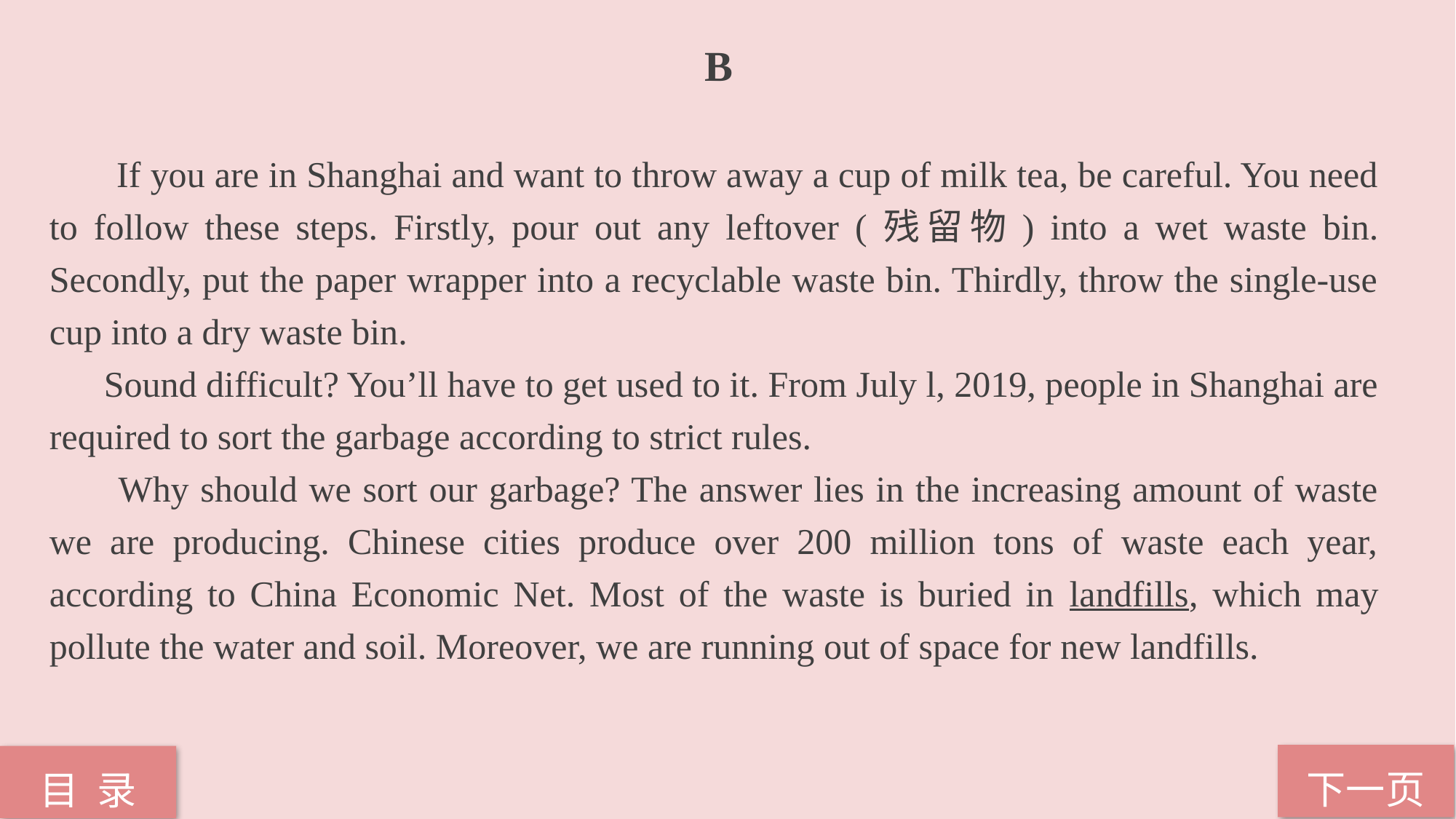

B

       If you are in Shanghai and want to throw away a cup of milk tea, be careful. You need to follow these steps. Firstly, pour out any leftover (残留物) into a wet waste bin. Secondly, put the paper wrapper into a recyclable waste bin. Thirdly, throw the single-use cup into a dry waste bin.
      Sound difficult? You’ll have to get used to it. From July l, 2019, people in Shanghai are
required to sort the garbage according to strict rules.
      Why should we sort our garbage? The answer lies in the increasing amount of waste we are producing. Chinese cities produce over 200 million tons of waste each year, according to China Economic Net. Most of the waste is buried in landfills, which may pollute the water and soil. Moreover, we are running out of space for new landfills.